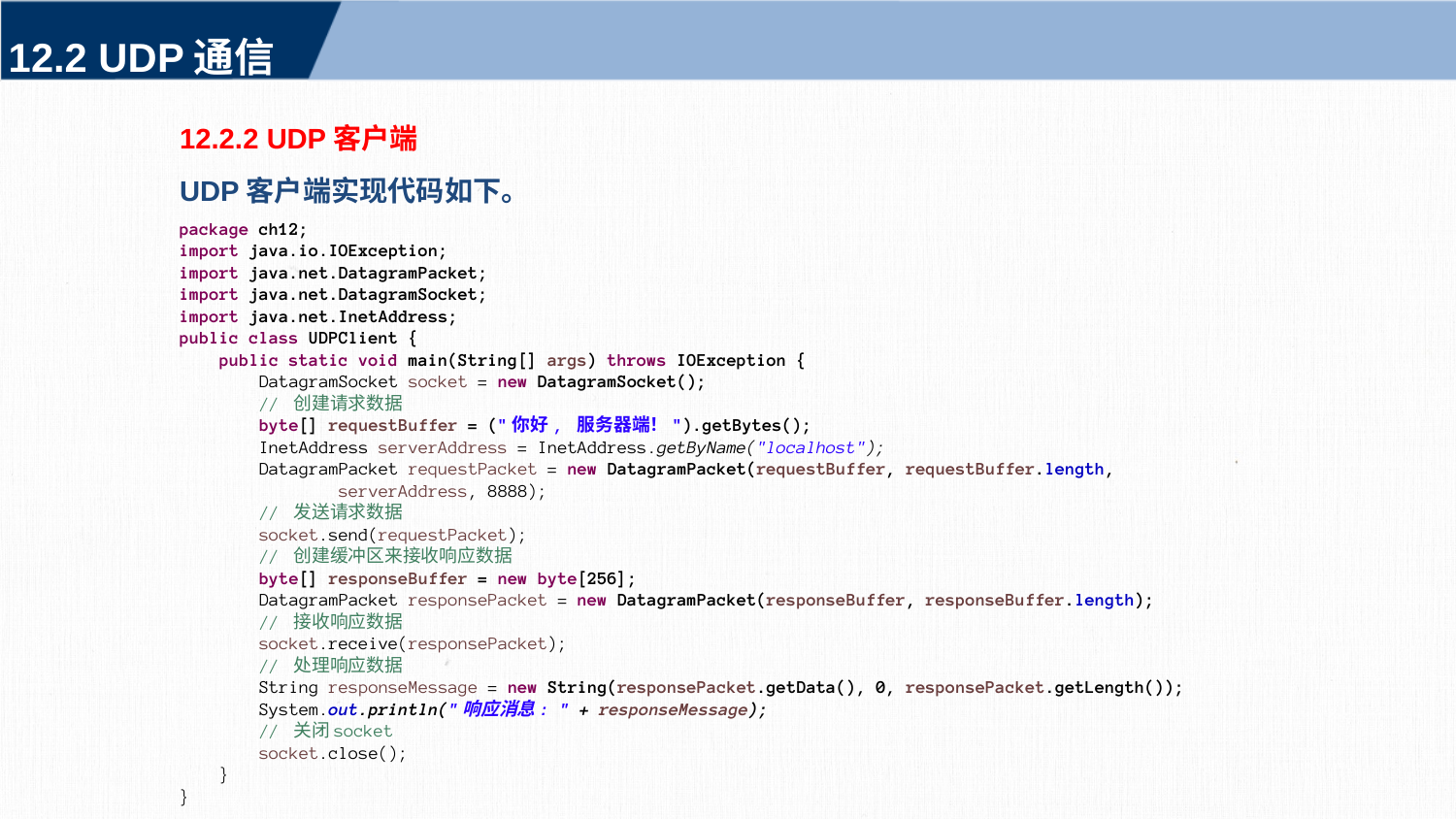

12.2 UDP通信

12.2.2 UDP客户端
UDP客户端实现代码如下。
package ch12;
import java.io.IOException;
import java.net.DatagramPacket;
import java.net.DatagramSocket;
import java.net.InetAddress;
public class UDPClient {
    public static void main(String[] args) throws IOException {
        DatagramSocket socket = new DatagramSocket();
        // 创建请求数据
        byte[] requestBuffer = ("你好, 服务器端！").getBytes();
        InetAddress serverAddress = InetAddress.getByName("localhost");
        DatagramPacket requestPacket = new DatagramPacket(requestBuffer, requestBuffer.length,
                serverAddress, 8888);
        // 发送请求数据
        socket.send(requestPacket);
        // 创建缓冲区来接收响应数据
        byte[] responseBuffer = new byte[256];
        DatagramPacket responsePacket = new DatagramPacket(responseBuffer, responseBuffer.length);
        // 接收响应数据
        socket.receive(responsePacket);
        // 处理响应数据
        String responseMessage = new String(responsePacket.getData(), 0, responsePacket.getLength());
        System.out.println("响应消息: " + responseMessage);
        // 关闭socket
        socket.close();
    }
}